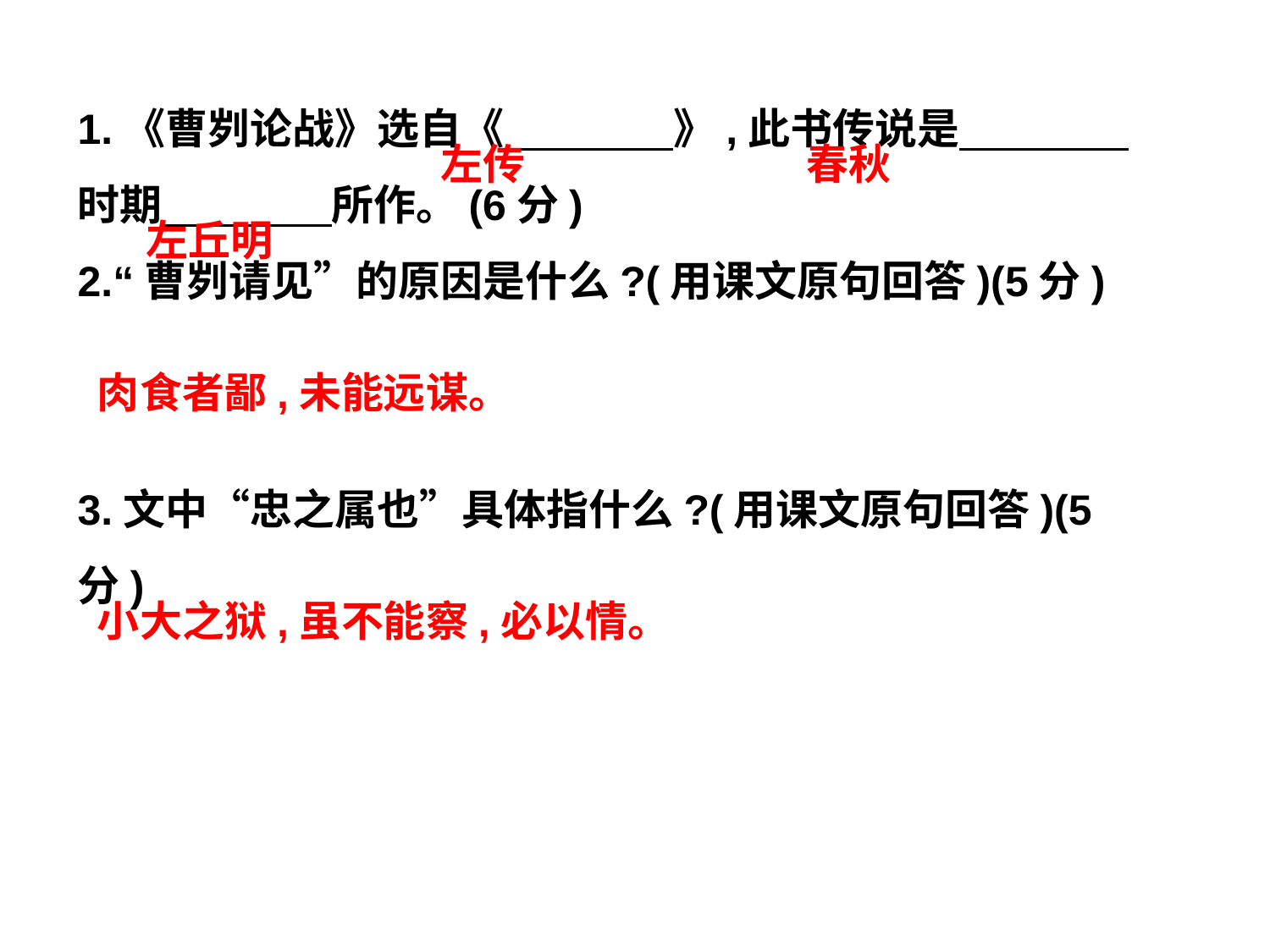

1.《曹刿论战》选自《　　　　》,此书传说是　　　　时期　　　　所作。(6分)
2.“曹刿请见”的原因是什么?(用课文原句回答)(5分)

3.文中“忠之属也”具体指什么?(用课文原句回答)(5分)

                                   左传 　                        春秋
    左丘明

肉食者鄙,未能远谋。

小大之狱,虽不能察,必以情。